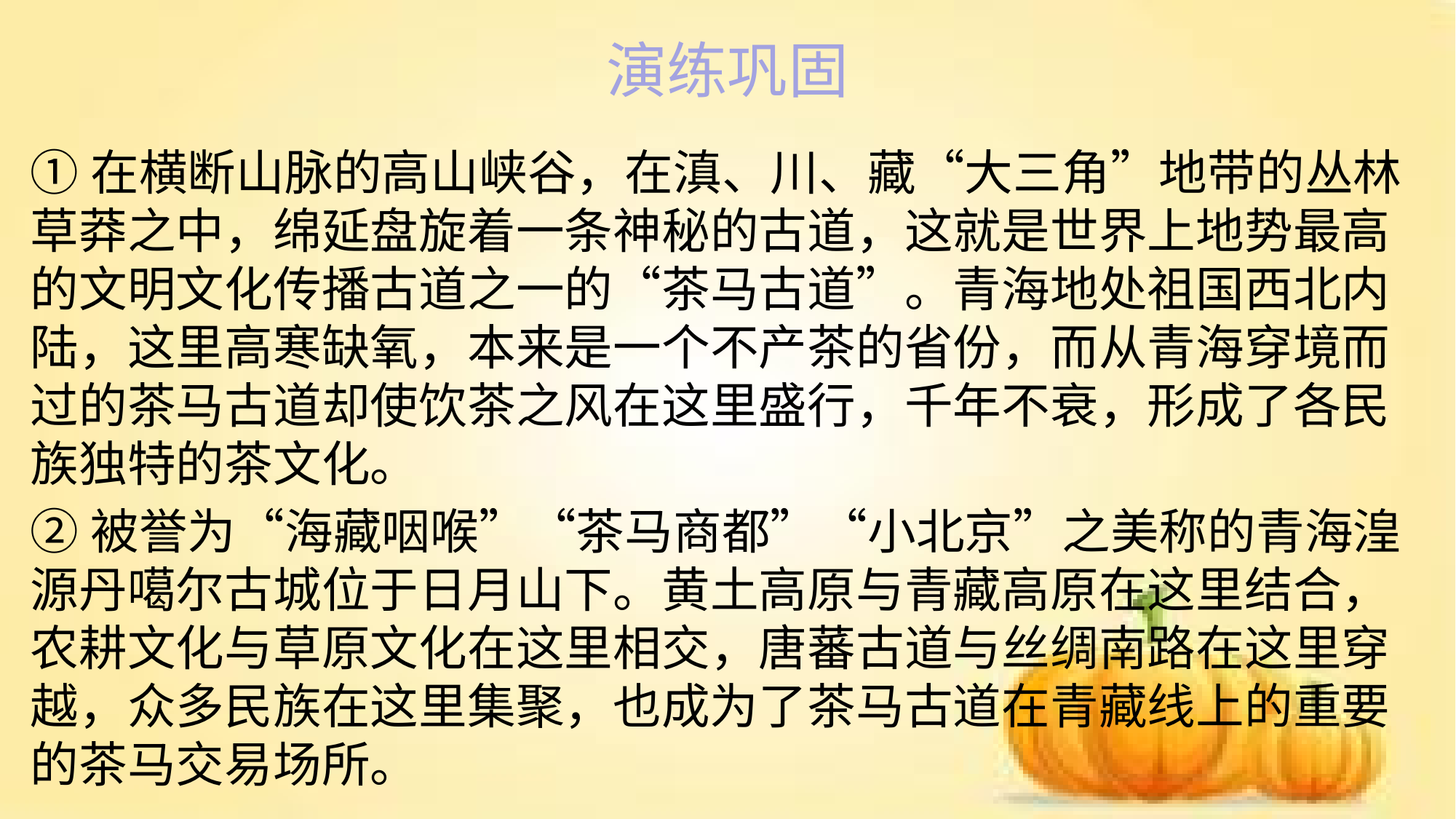

# 演练巩固
①在横断山脉的高山峡谷，在滇、川、藏“大三角”地带的丛林草莽之中，绵延盘旋着一条神秘的古道，这就是世界上地势最高的文明文化传播古道之一的“茶马古道”。青海地处祖国西北内陆，这里高寒缺氧，本来是一个不产茶的省份，而从青海穿境而过的茶马古道却使饮茶之风在这里盛行，千年不衰，形成了各民族独特的茶文化。
②被誉为“海藏咽喉”“茶马商都”“小北京”之美称的青海湟源丹噶尔古城位于日月山下。黄土高原与青藏高原在这里结合，农耕文化与草原文化在这里相交，唐蕃古道与丝绸南路在这里穿越，众多民族在这里集聚，也成为了茶马古道在青藏线上的重要的茶马交易场所。